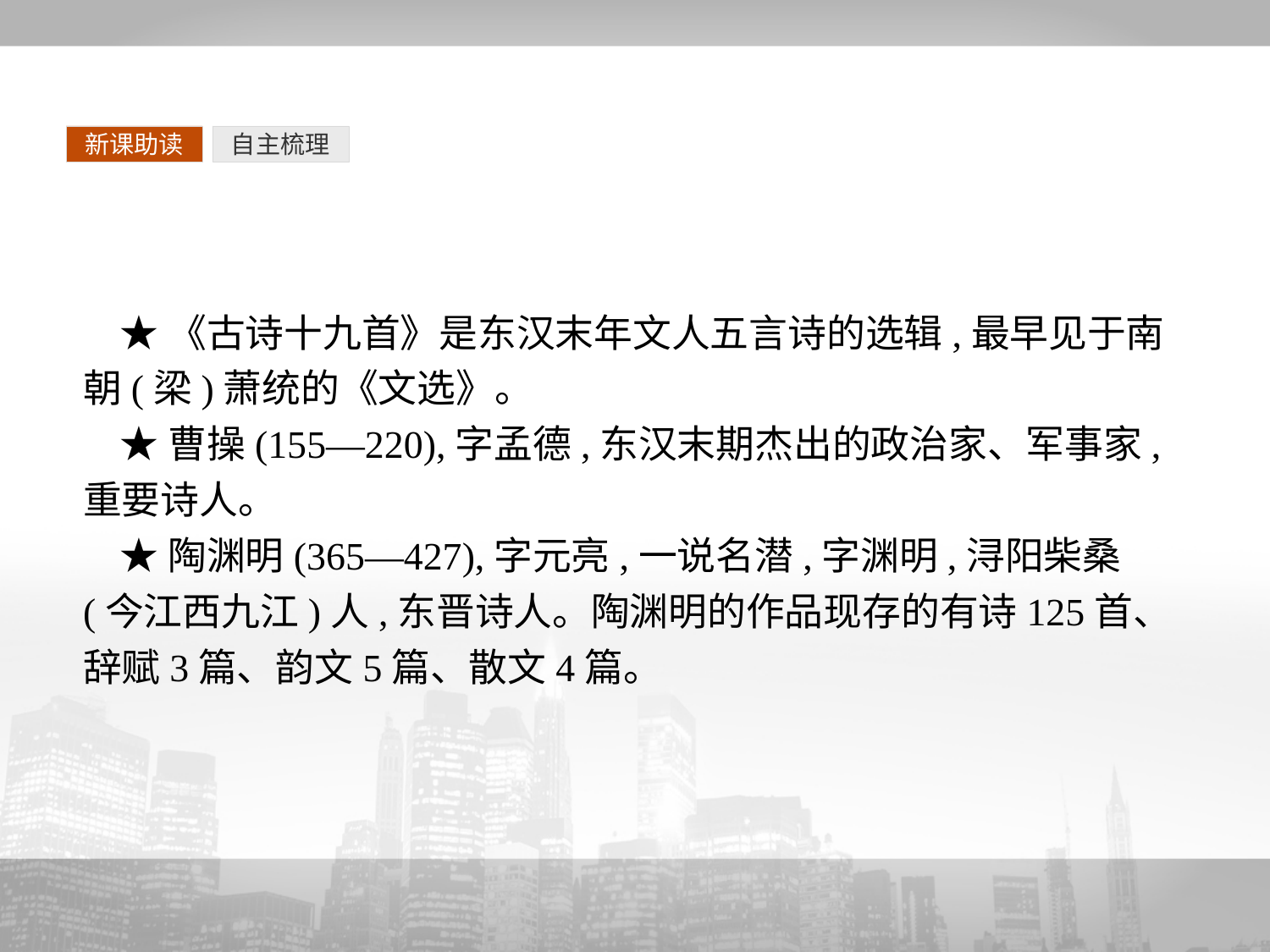

新课助读
自主梳理
★《古诗十九首》是东汉末年文人五言诗的选辑,最早见于南朝(梁)萧统的《文选》。
★曹操(155—220),字孟德,东汉末期杰出的政治家、军事家,重要诗人。
★陶渊明(365—427),字元亮,一说名潜,字渊明,浔阳柴桑(今江西九江)人,东晋诗人。陶渊明的作品现存的有诗125首、辞赋3篇、韵文5篇、散文4篇。